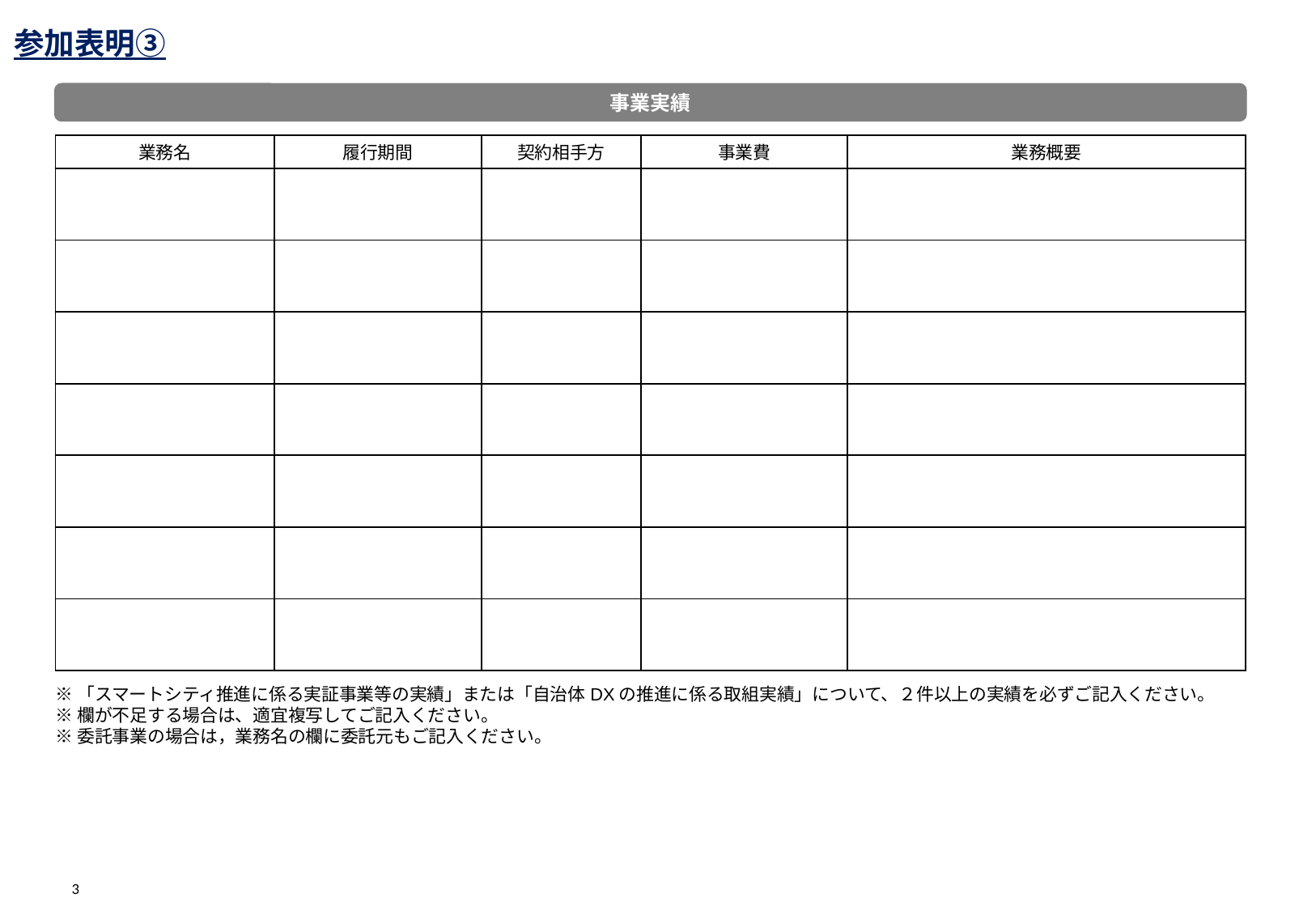

参加表明③
事業実績
| 業務名 | 履行期間 | 契約相手方 | 事業費 | 業務概要 |
| --- | --- | --- | --- | --- |
|  |  |  |  |  |
|  |  |  |  |  |
|  |  |  |  |  |
|  |  |  |  |  |
|  |  |  |  |  |
|  |  |  |  |  |
|  |  |  |  |  |
※「スマートシティ推進に係る実証事業等の実績」または「自治体DXの推進に係る取組実績」について、２件以上の実績を必ずご記入ください。
※欄が不足する場合は、適宜複写してご記入ください。
※委託事業の場合は，業務名の欄に委託元もご記入ください。
3